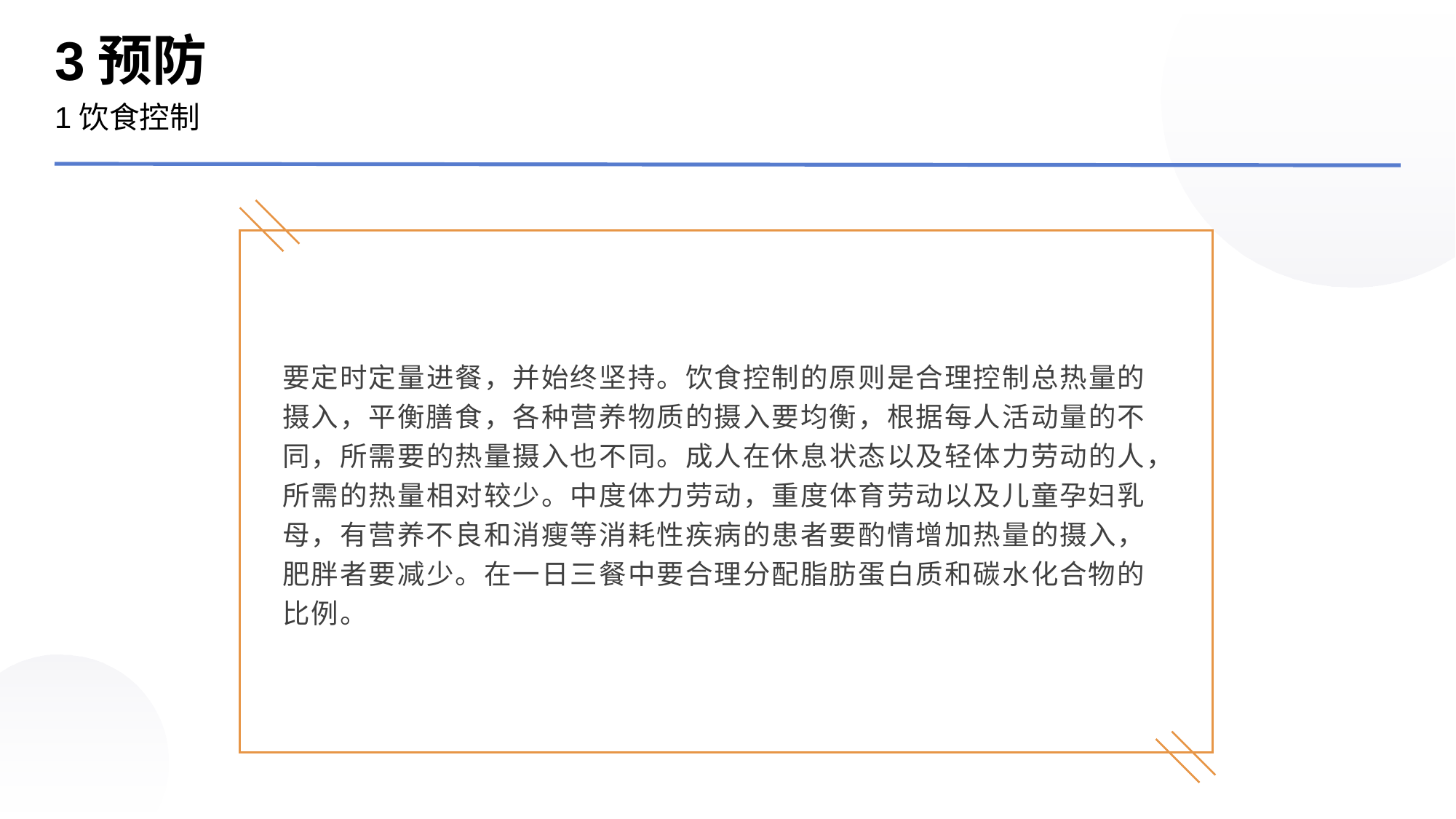

3预防
1饮食控制

要定时定量进餐，并始终坚持。饮食控制的原则是合理控制总热量的摄入，平衡膳食，各种营养物质的摄入要均衡，根据每人活动量的不同，所需要的热量摄入也不同。成人在休息状态以及轻体力劳动的人，所需的热量相对较少。中度体力劳动，重度体育劳动以及儿童孕妇乳母，有营养不良和消瘦等消耗性疾病的患者要酌情增加热量的摄入，肥胖者要减少。在一日三餐中要合理分配脂肪蛋白质和碳水化合物的比例。